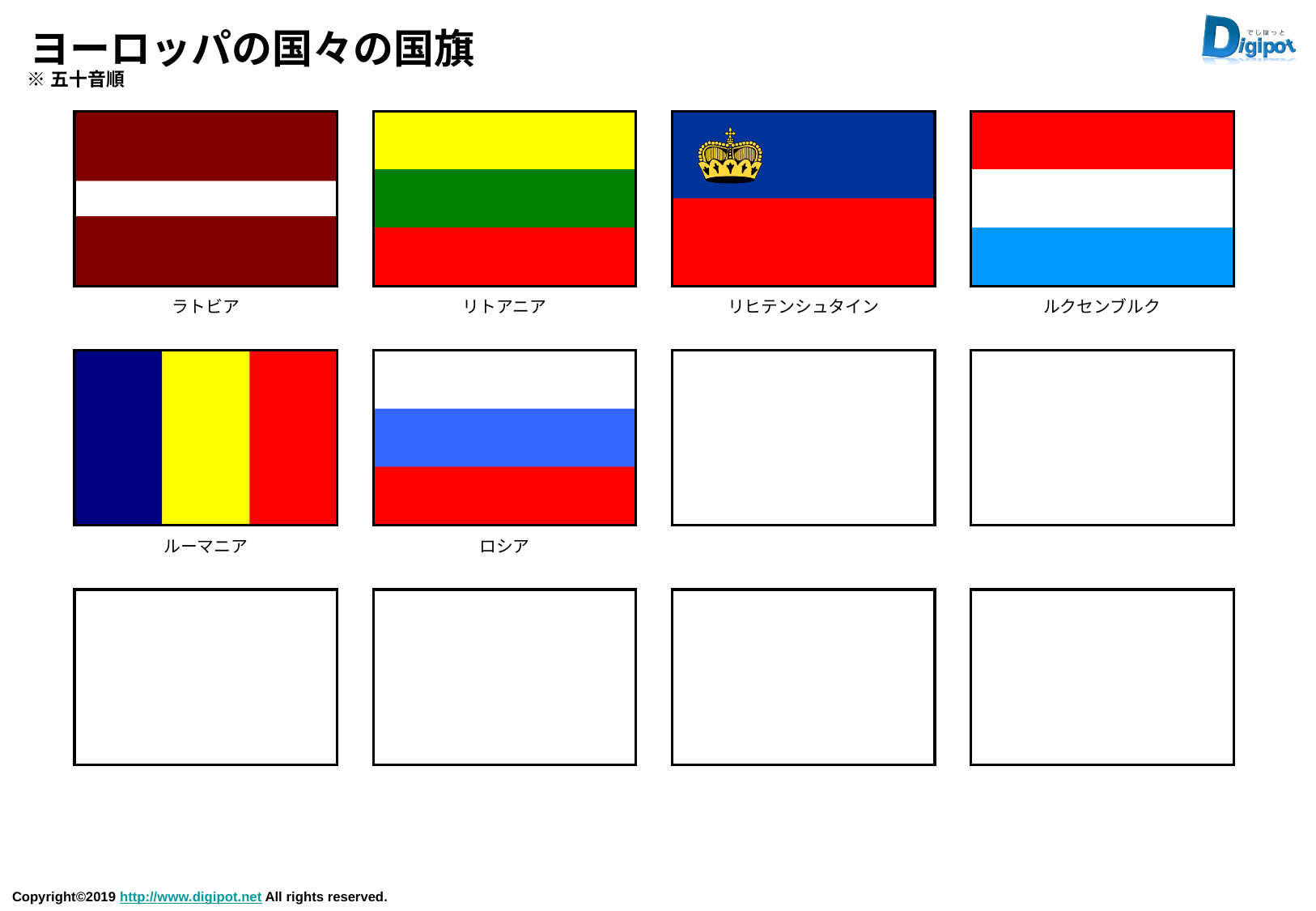

# ヨーロッパの国々の国旗
※五十音順

ラトビア
リトアニア
リヒテンシュタイン
ルクセンブルク

ルーマニア
ロシア